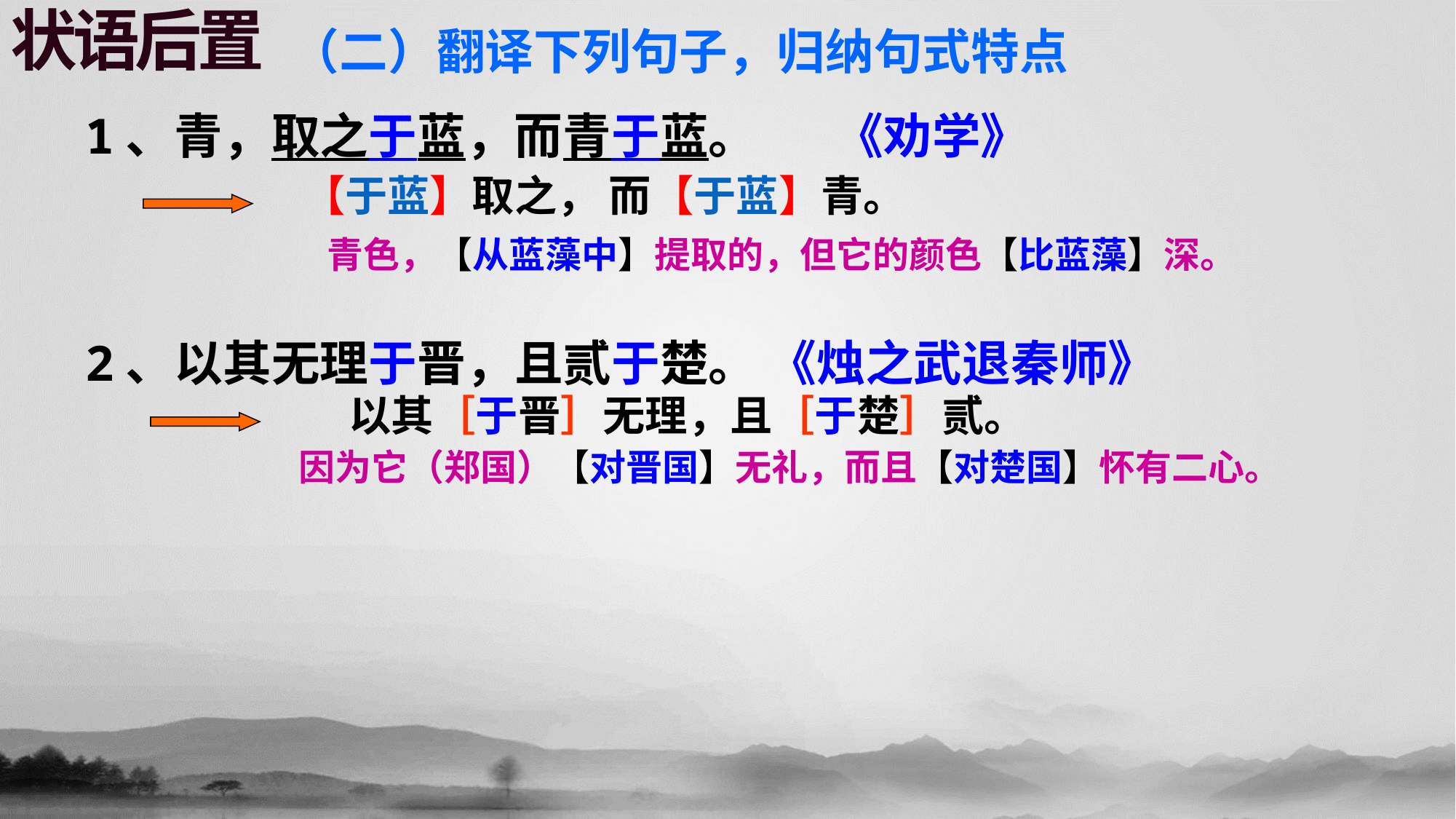

状语后置
（二）翻译下列句子，归纳句式特点

1、青，取之于蓝，而青于蓝。       《劝学》

2、以其无理于晋，且贰于楚。 《烛之武退秦师》

【于蓝】取之， 而【于蓝】青。

青色，【从蓝藻中】提取的，但它的颜色【比蓝藻】深。

以其［于晋］无理，且［于楚］贰。

因为它（郑国）【对晋国】无礼，而且【对楚国】怀有二心。